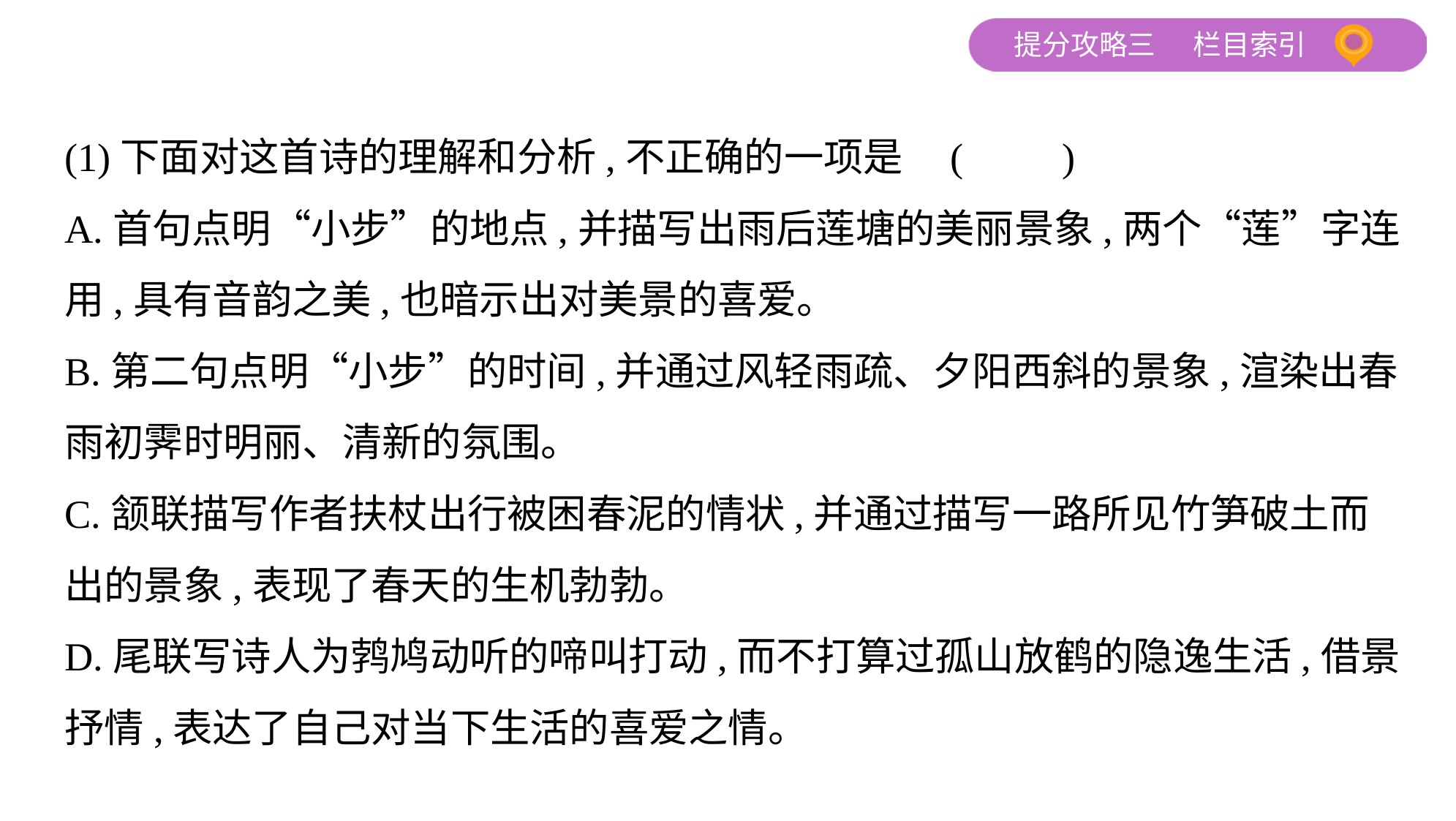

(1)下面对这首诗的理解和分析,不正确的一项是 (　　)
A.首句点明“小步”的地点,并描写出雨后莲塘的美丽景象,两个“莲”字连
用,具有音韵之美,也暗示出对美景的喜爱。
B.第二句点明“小步”的时间,并通过风轻雨疏、夕阳西斜的景象,渲染出春
雨初霁时明丽、清新的氛围。
C.颔联描写作者扶杖出行被困春泥的情状,并通过描写一路所见竹笋破土而
出的景象,表现了春天的生机勃勃。
D.尾联写诗人为鹁鸠动听的啼叫打动,而不打算过孤山放鹤的隐逸生活,借景
抒情,表达了自己对当下生活的喜爱之情。